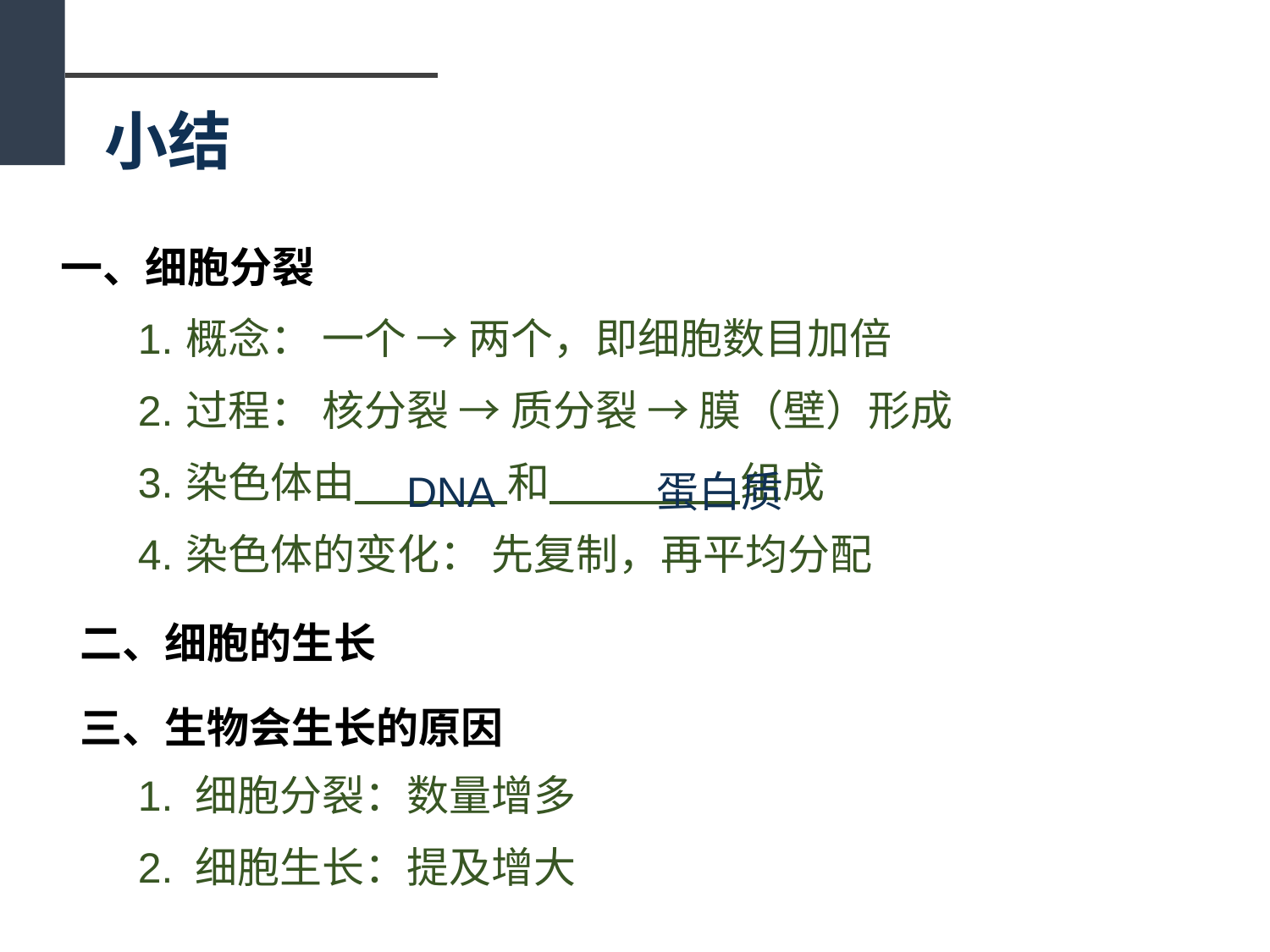

小结
一、细胞分裂

概念： 一个 → 两个，即细胞数目加倍
过程： 核分裂 → 质分裂 → 膜（壁）形成
染色体由                和                    组成
染色体的变化： 先复制，再平均分配
DNA
蛋白质
二、细胞的生长
三、生物会生长的原因
1. 细胞分裂：数量增多
2. 细胞生长：提及增大